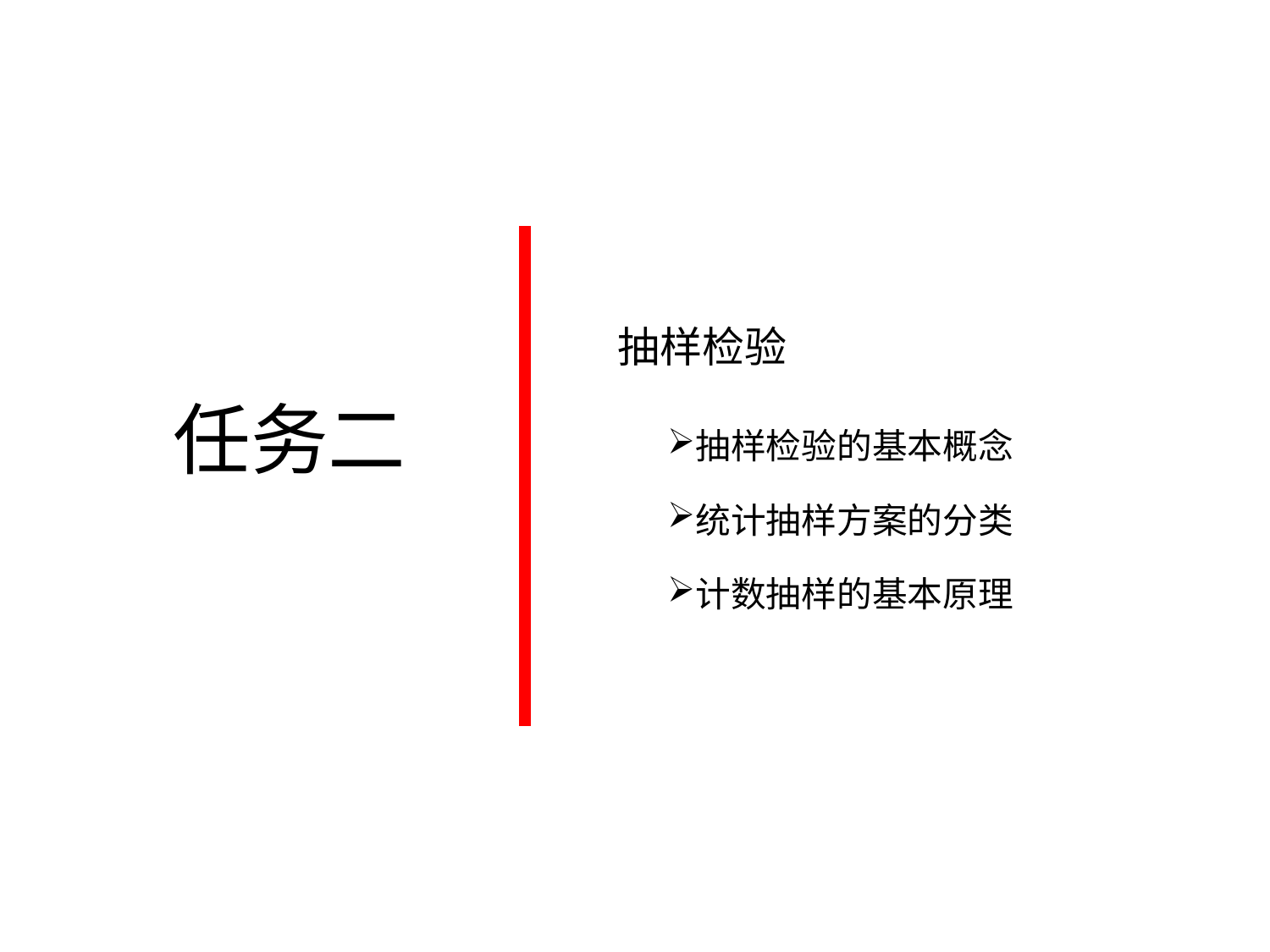

抽样检验
抽样检验的基本概念
统计抽样方案的分类
计数抽样的基本原理

任务二